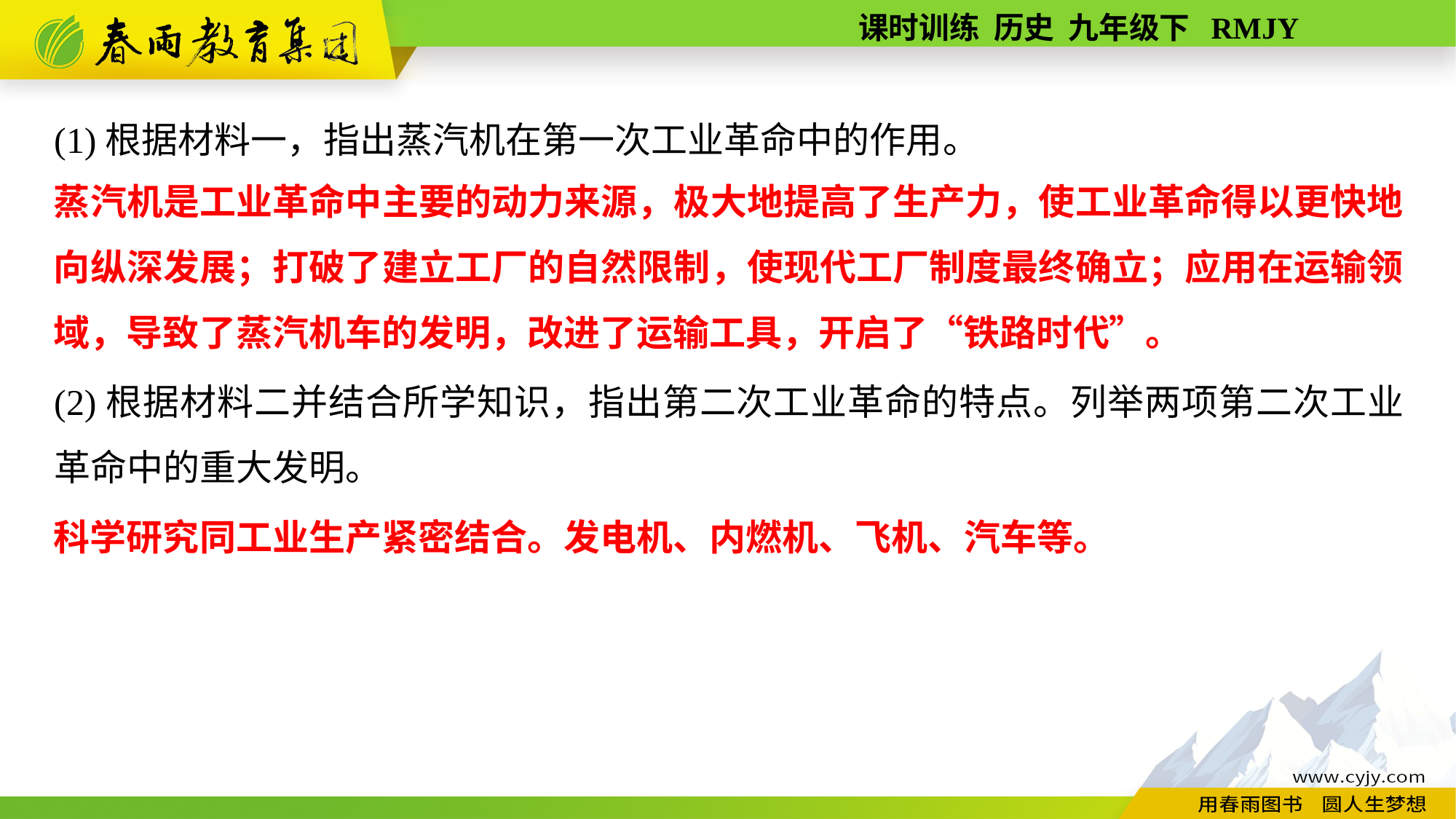

(1)根据材料一，指出蒸汽机在第一次工业革命中的作用。

(2)根据材料二并结合所学知识，指出第二次工业革命的特点。列举两项第二次工业革命中的重大发明。
蒸汽机是工业革命中主要的动力来源，极大地提高了生产力，使工业革命得以更快地向纵深发展；打破了建立工厂的自然限制，使现代工厂制度最终确立；应用在运输领域，导致了蒸汽机车的发明，改进了运输工具，开启了“铁路时代”。
科学研究同工业生产紧密结合。发电机、内燃机、飞机、汽车等。